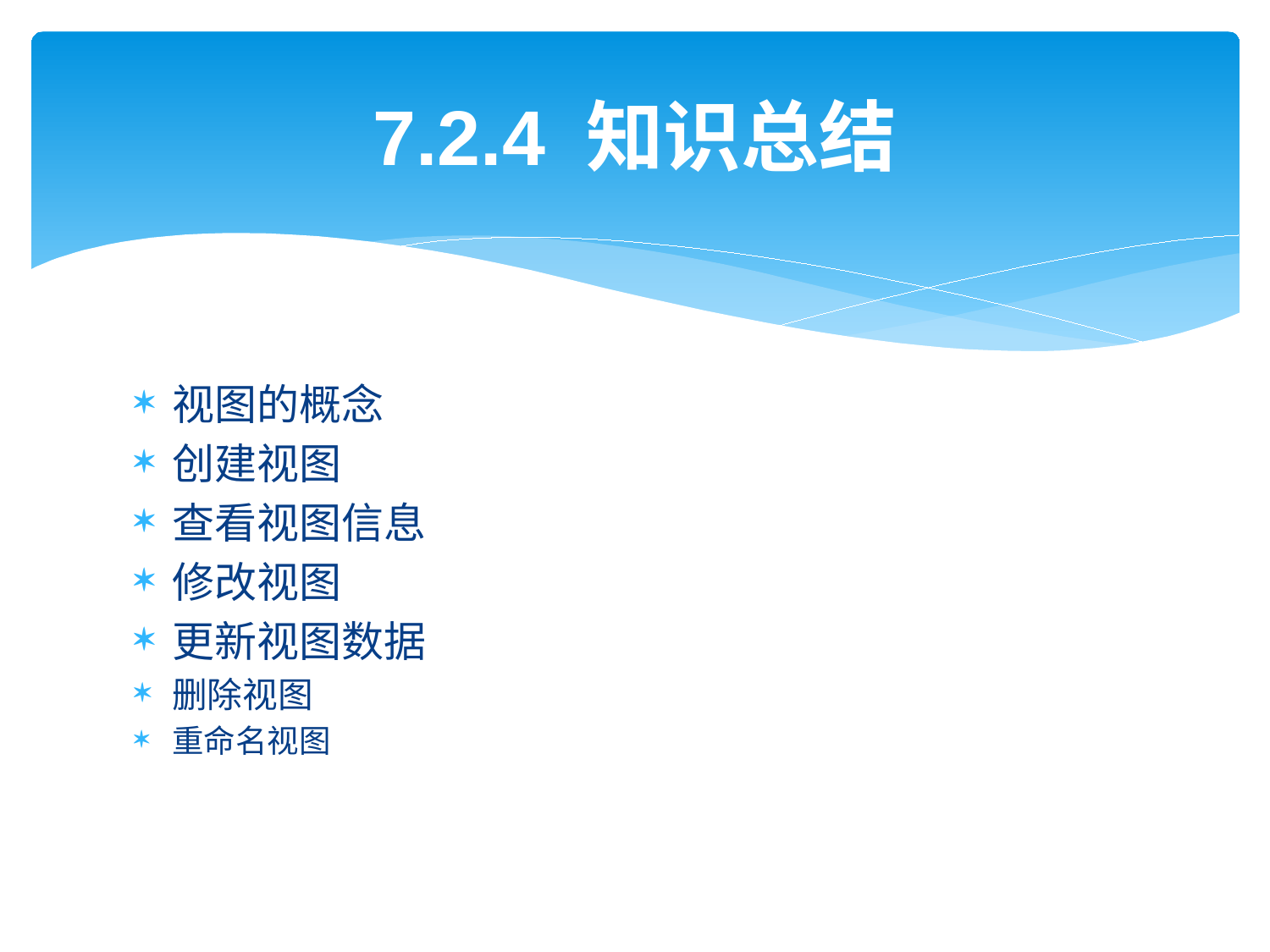

# 7.2.4 知识总结
视图的概念
创建视图
查看视图信息
修改视图
更新视图数据
删除视图
重命名视图